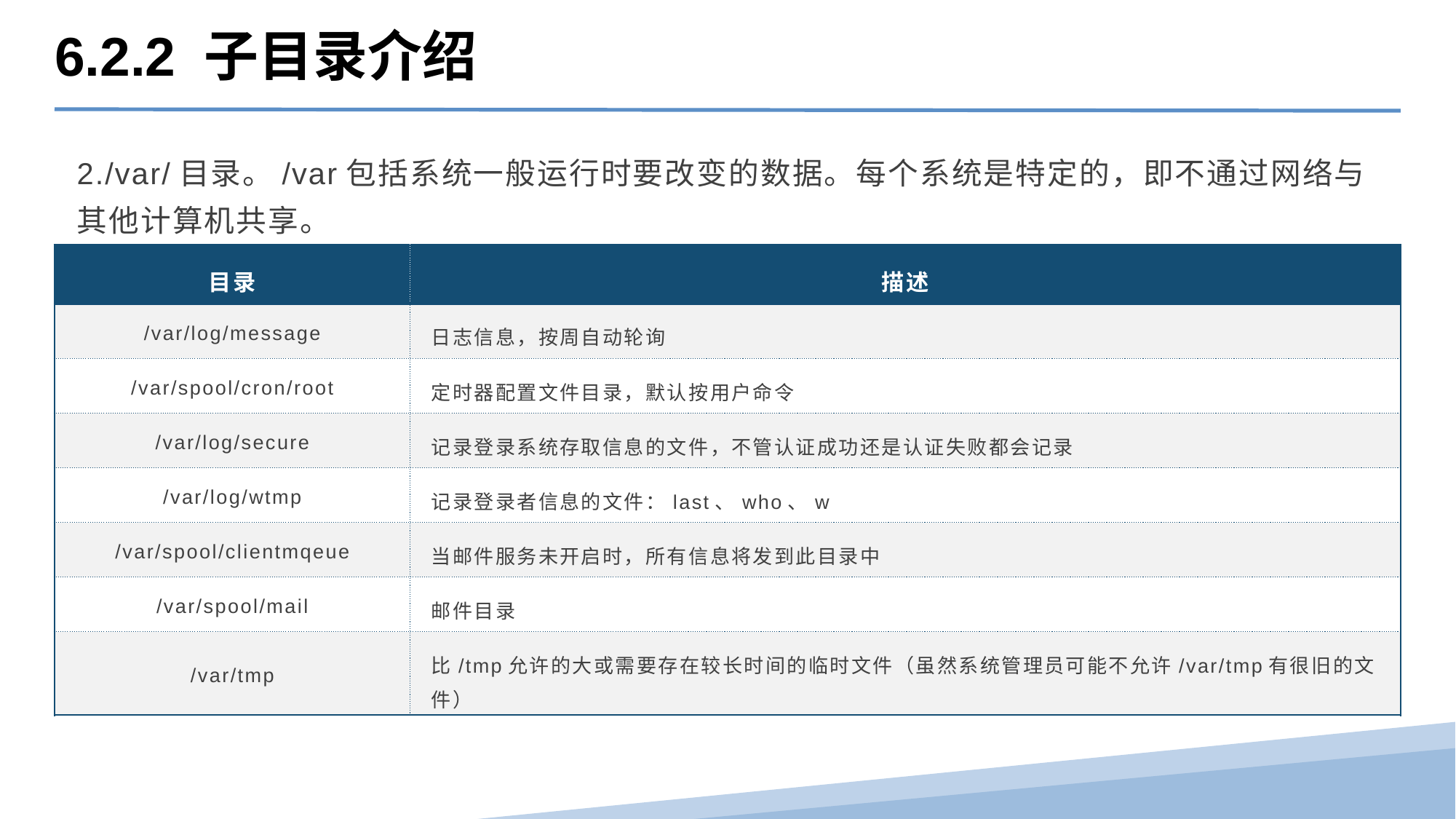

6.2.2 子目录介绍
2./var/目录。/var包括系统一般运行时要改变的数据。每个系统是特定的，即不通过网络与其他计算机共享。
| 目录 | 描述 |
| --- | --- |
| /var/log/message | 日志信息，按周自动轮询 |
| /var/spool/cron/root | 定时器配置文件目录，默认按用户命令 |
| /var/log/secure | 记录登录系统存取信息的文件，不管认证成功还是认证失败都会记录 |
| /var/log/wtmp | 记录登录者信息的文件：last、who、w |
| /var/spool/clientmqeue | 当邮件服务未开启时，所有信息将发到此目录中 |
| /var/spool/mail | 邮件目录 |
| /var/tmp | 比/tmp允许的大或需要存在较长时间的临时文件（虽然系统管理员可能不允许/var/tmp有很旧的文件） |